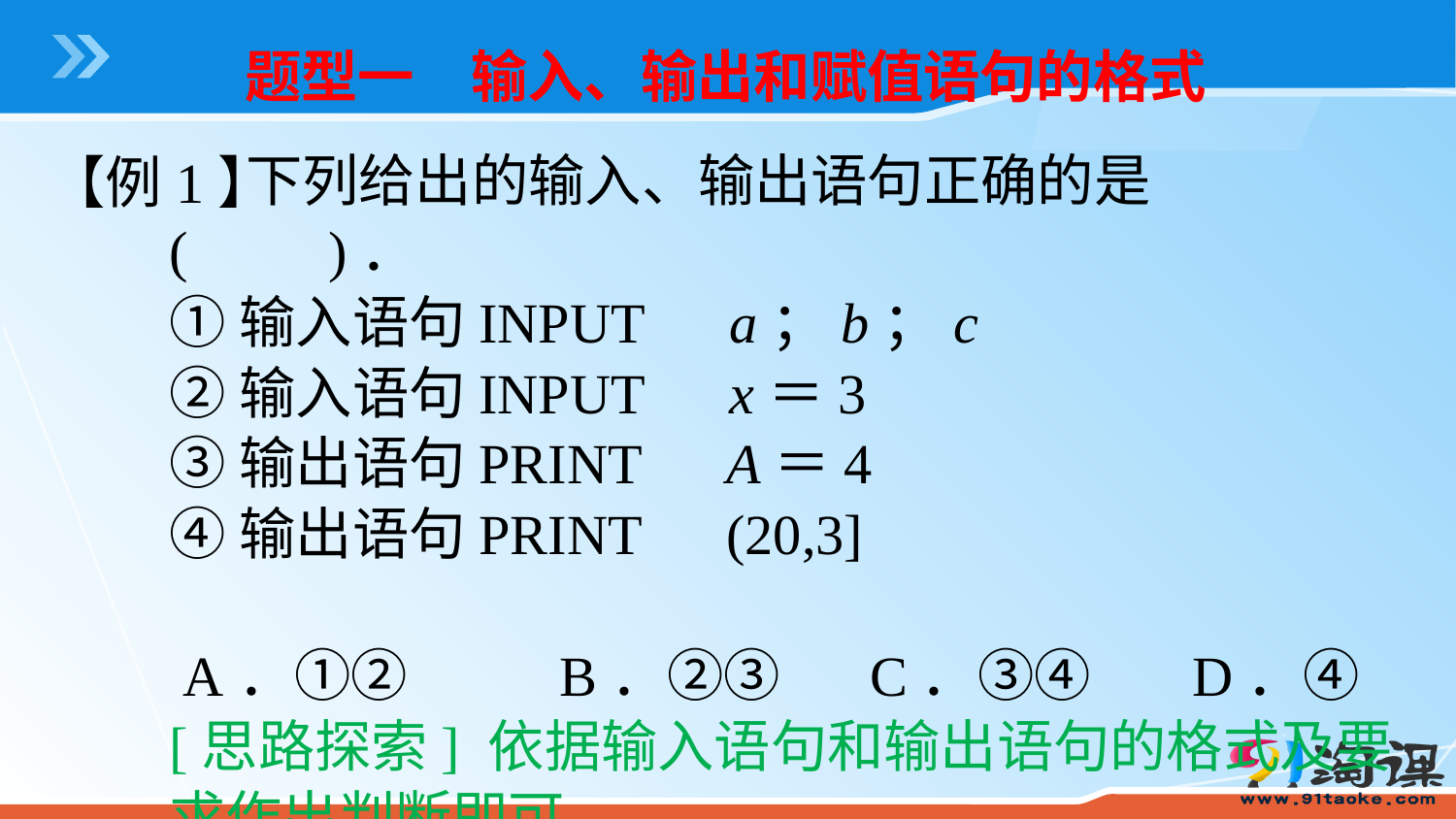

题型一　输入、输出和赋值语句的格式
     下列给出的输入、输出语句正确的是 (　　)．
①输入语句INPUT　a；b；c
②输入语句INPUT　x＝3
③输出语句PRINT　A＝4
④输出语句PRINT　(20,3]
 A．①②           B．②③      C．③④       D．④
[思路探索] 依据输入语句和输出语句的格式及要求作出判断即可．
【例1】